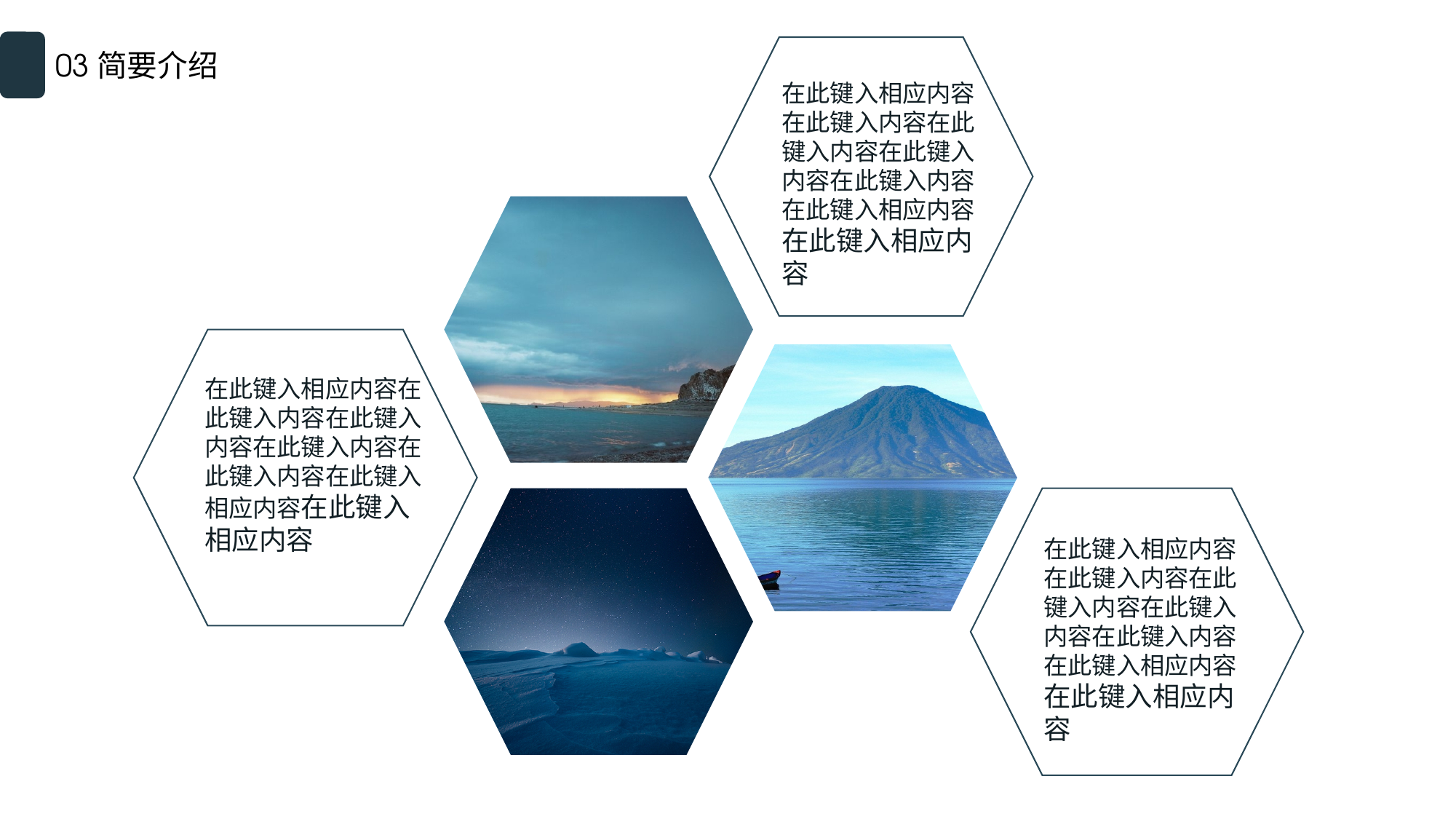

03简要介绍
在此键入相应内容在此键入内容在此键入内容在此键入内容在此键入内容在此键入相应内容在此键入相应内容

在此键入相应内容在此键入内容在此键入内容在此键入内容在此键入内容在此键入相应内容在此键入相应内容

在此键入相应内容在此键入内容在此键入内容在此键入内容在此键入内容在此键入相应内容在此键入相应内容